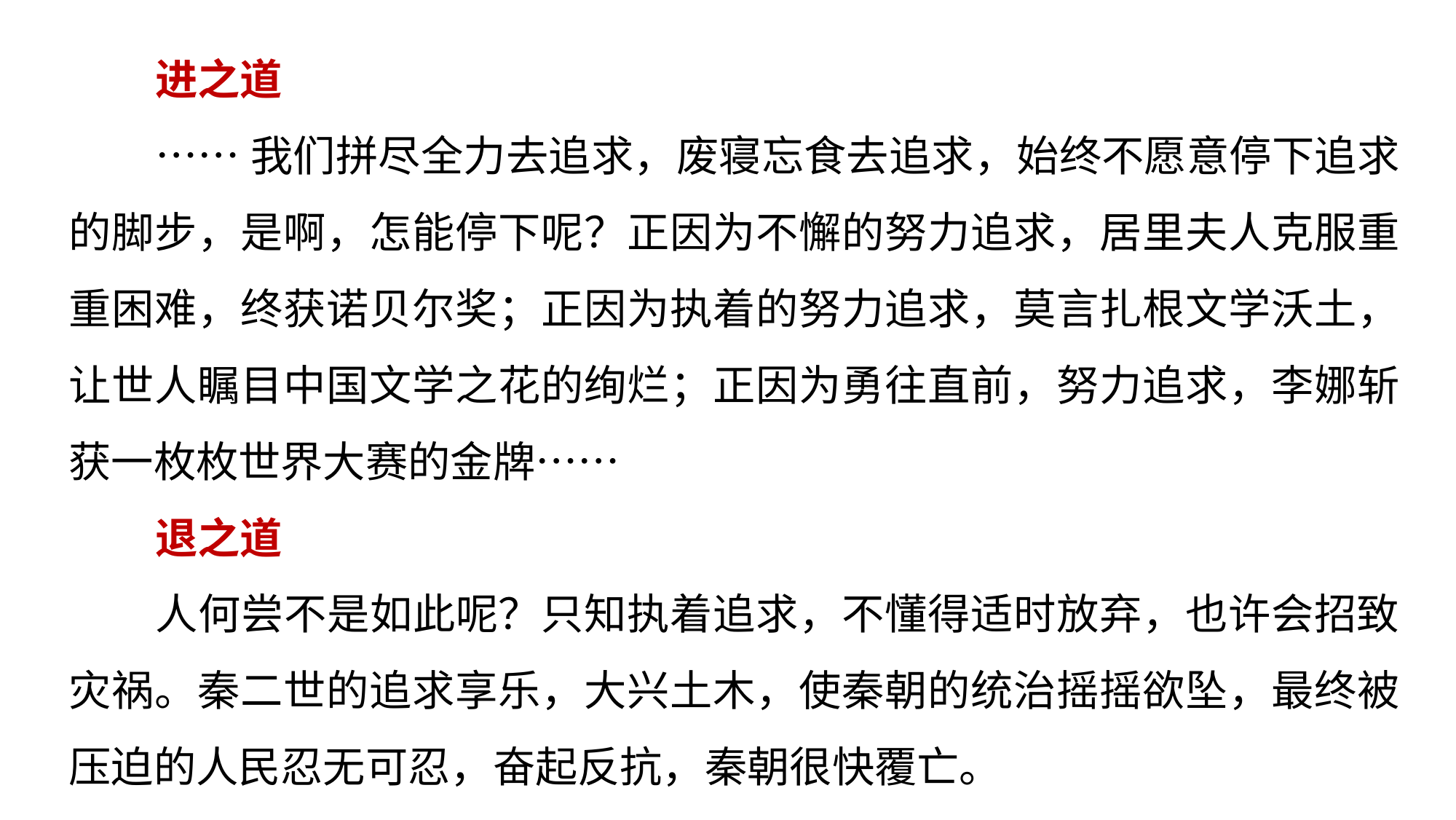

进之道
……我们拼尽全力去追求，废寝忘食去追求，始终不愿意停下追求的脚步，是啊，怎能停下呢？正因为不懈的努力追求，居里夫人克服重重困难，终获诺贝尔奖；正因为执着的努力追求，莫言扎根文学沃土，让世人瞩目中国文学之花的绚烂；正因为勇往直前，努力追求，李娜斩获一枚枚世界大赛的金牌……
退之道
人何尝不是如此呢？只知执着追求，不懂得适时放弃，也许会招致灾祸。秦二世的追求享乐，大兴土木，使秦朝的统治摇摇欲坠，最终被压迫的人民忍无可忍，奋起反抗，秦朝很快覆亡。